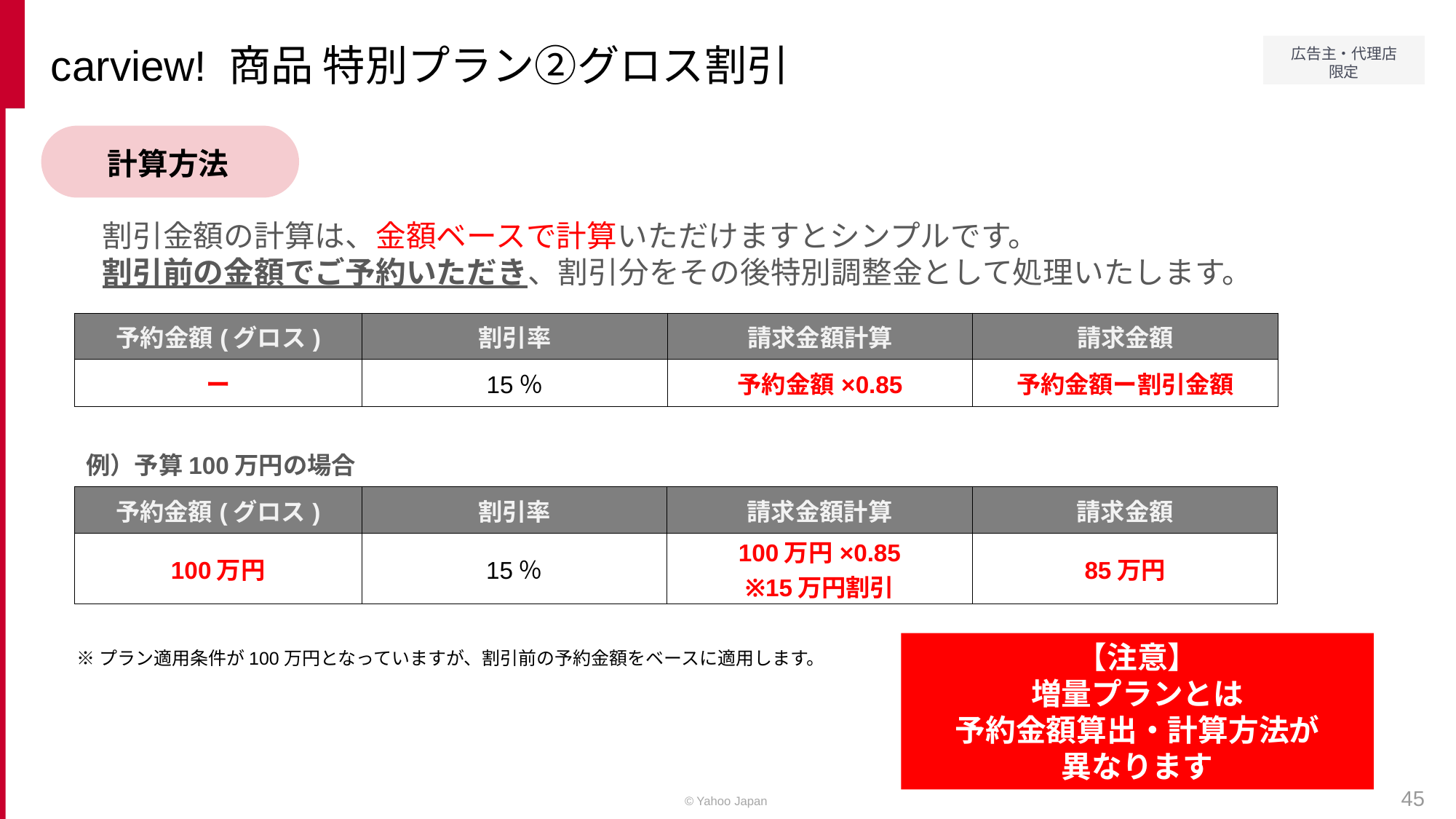

carview! 商品 特別プラン②グロス割引

計算方法
割引金額の計算は、金額ベースで計算いただけますとシンプルです。
割引前の金額でご予約いただき、割引分をその後特別調整金として処理いたします。
| 予約金額(グロス) | 割引率 | 請求金額計算 | 請求金額 |
| --- | --- | --- | --- |
| ー | 15％ | 予約金額×0.85 | 予約金額ー割引金額 |
例）予算100万円の場合
| 予約金額(グロス) | 割引率 | 請求金額計算 | 請求金額 |
| --- | --- | --- | --- |
| 100万円 | 15％ | 100万円×0.85 ※15万円割引 | 85万円 |
【注意】
増量プランとは
予約金額算出・計算方法が
異なります
※プラン適用条件が100万円となっていますが、割引前の予約金額をベースに適用します。
45